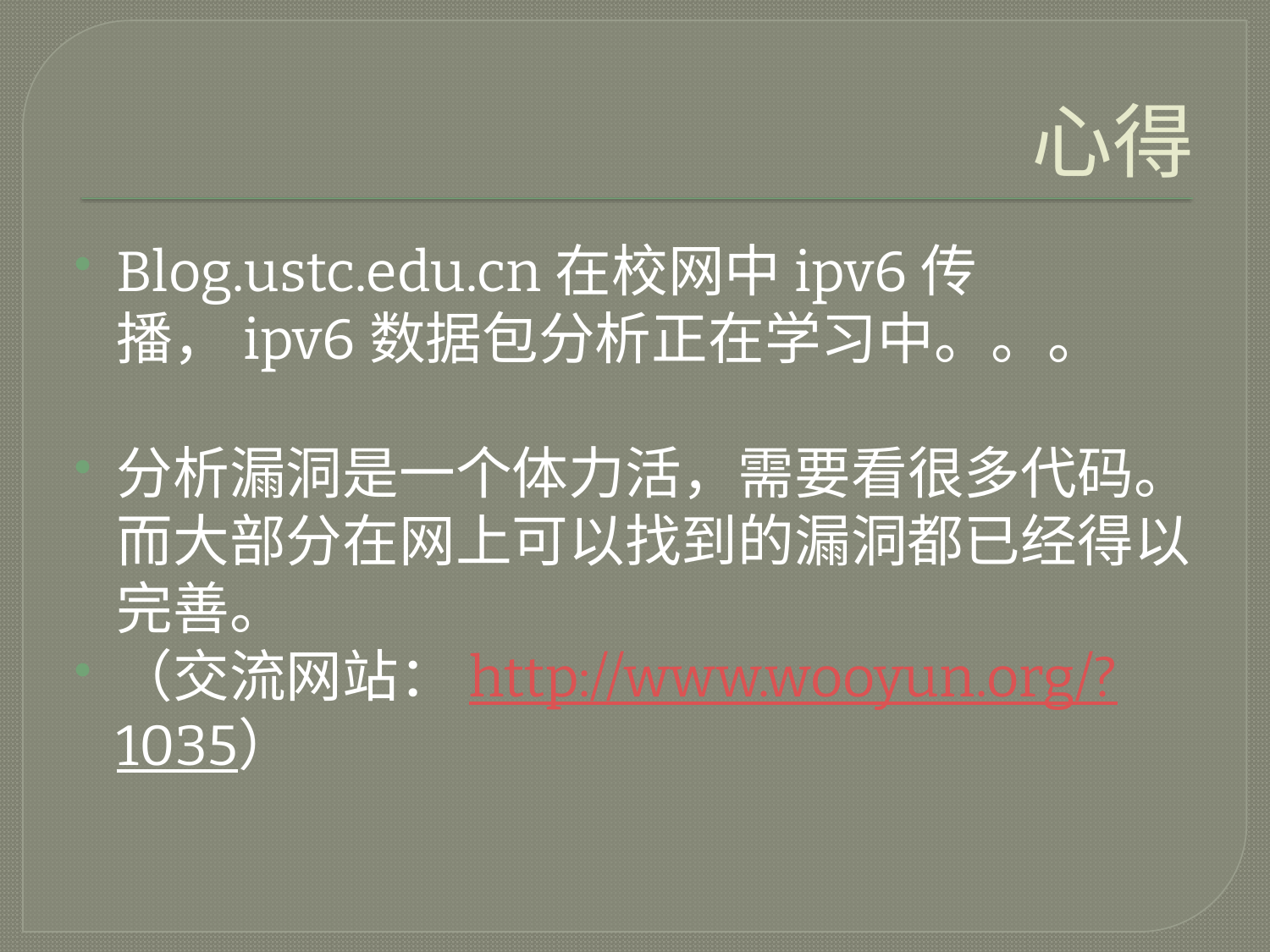

# 心得
Blog.ustc.edu.cn在校网中ipv6传播，ipv6数据包分析正在学习中。。。

分析漏洞是一个体力活，需要看很多代码。而大部分在网上可以找到的漏洞都已经得以完善。
（交流网站：http://www.wooyun.org/?1035）